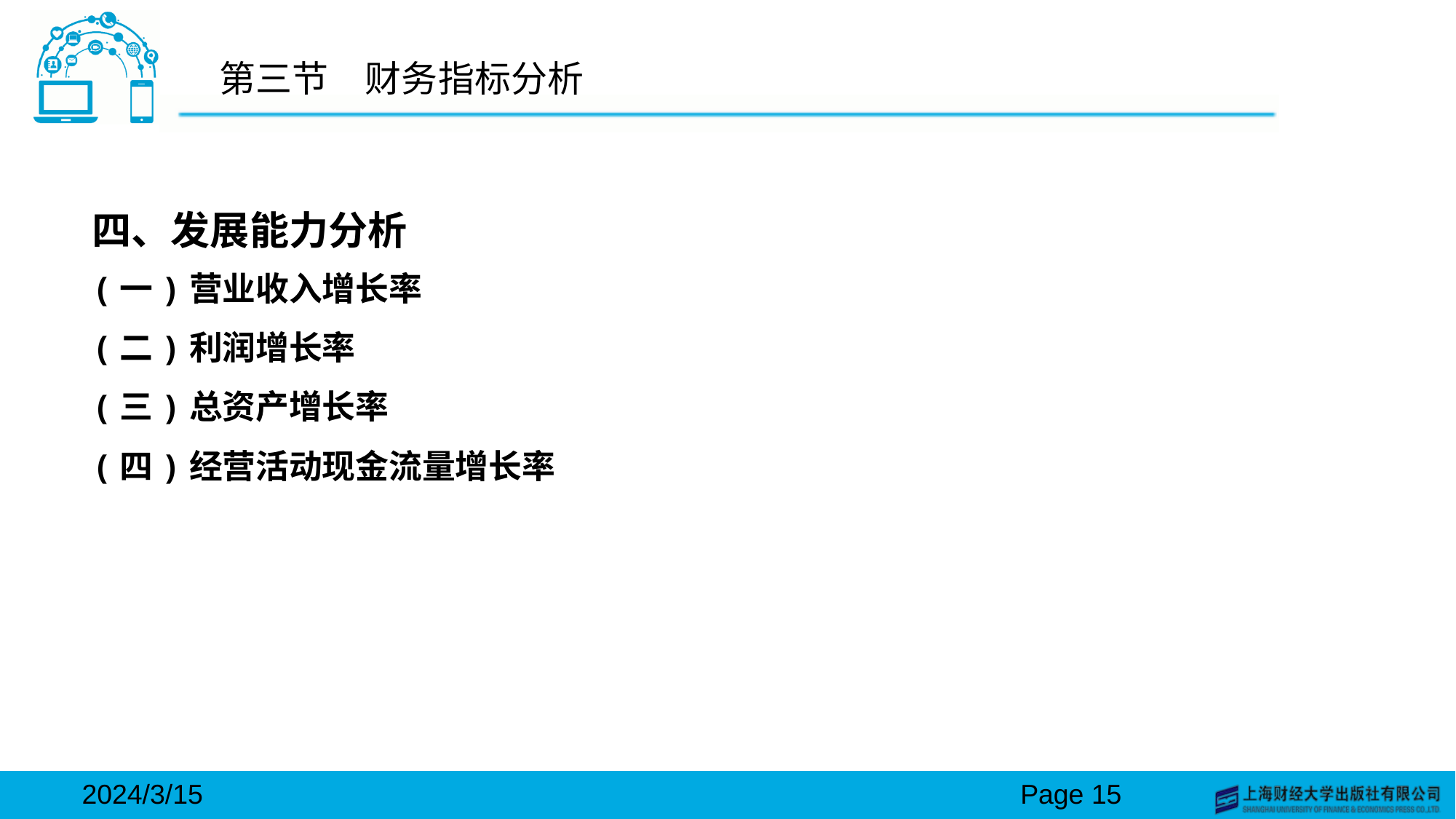

# 第三节　财务指标分析
四、发展能力分析
(一)营业收入增长率
(二)利润增长率
(三)总资产增长率
(四)经营活动现金流量增长率

2024/3/15
Page 15